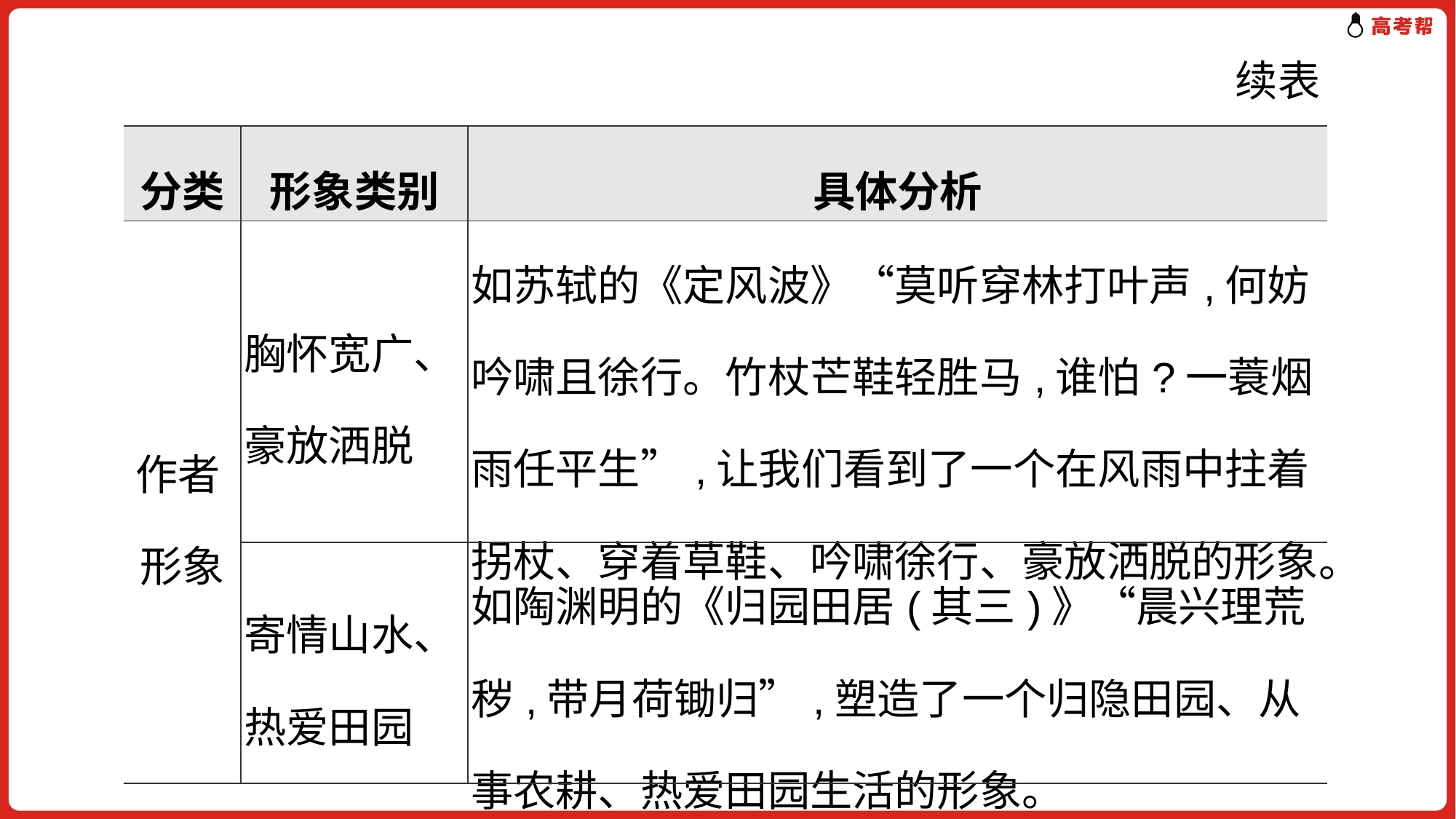

续表
| 分类 | 形象类别 | 具体分析 |
| --- | --- | --- |
| 作者 形象 | 胸怀宽广、 豪放洒脱 | 如苏轼的《定风波》“莫听穿林打叶声,何妨吟啸且徐行。竹杖芒鞋轻胜马,谁怕?一蓑烟雨任平生”,让我们看到了一个在风雨中拄着拐杖、穿着草鞋、吟啸徐行、豪放洒脱的形象。 |
|  | 寄情山水、 热爱田园 | 如陶渊明的《归园田居(其三)》“晨兴理荒秽,带月荷锄归”,塑造了一个归隐田园、从事农耕、热爱田园生活的形象。 |